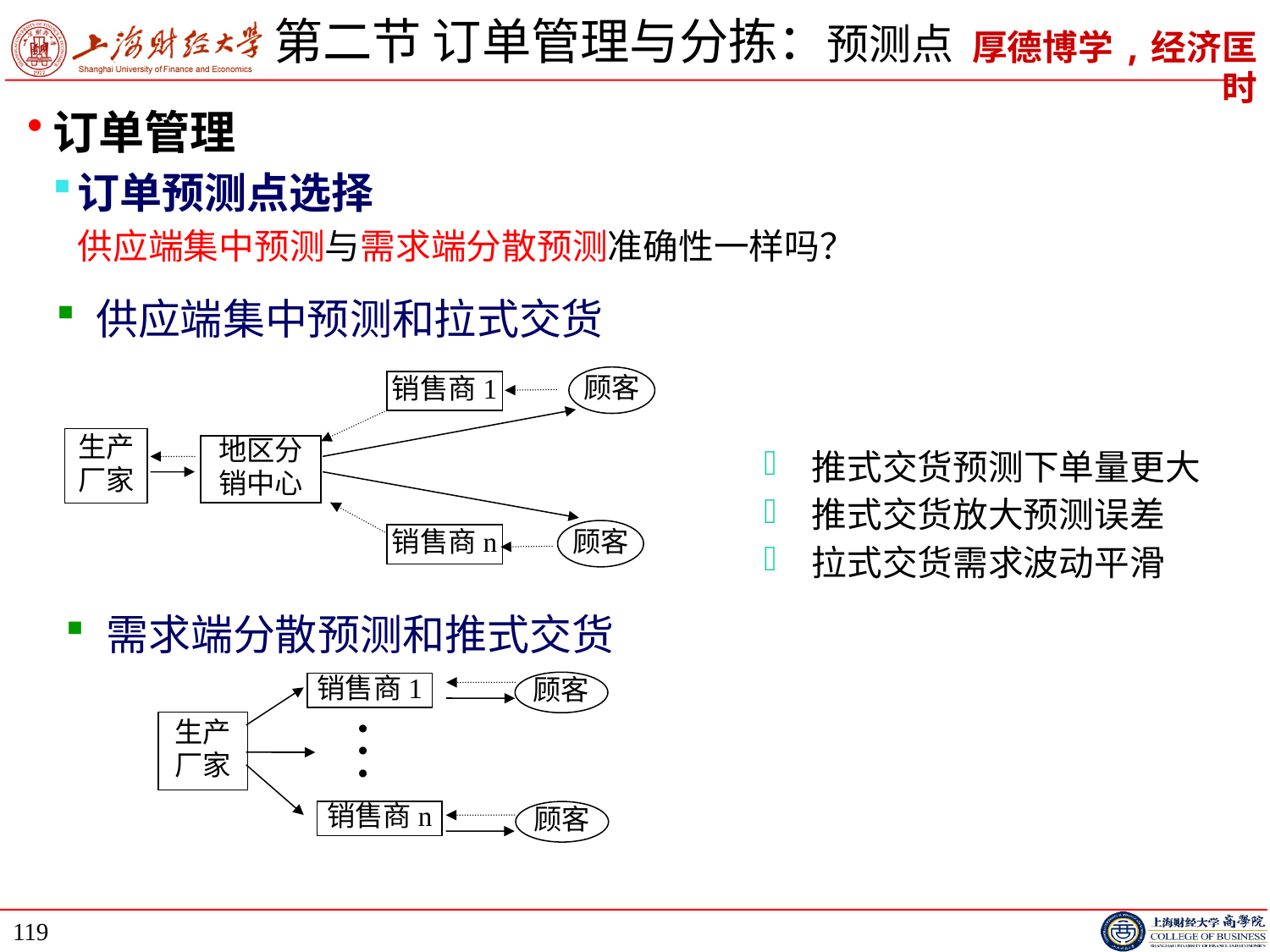

# 第二节 订单管理与分拣：预测点
订单管理
订单预测点选择
供应端集中预测与需求端分散预测准确性一样吗？

供应端集中预测和拉式交货
顾客
销售商1

生产
厂家
地区分
销中心

顾客
销售商n

推式交货预测下单量更大
推式交货放大预测误差
拉式交货需求波动平滑
需求端分散预测和推式交货

顾客
销售商1

生产
厂家
•
•
•
销售商n
顾客

119